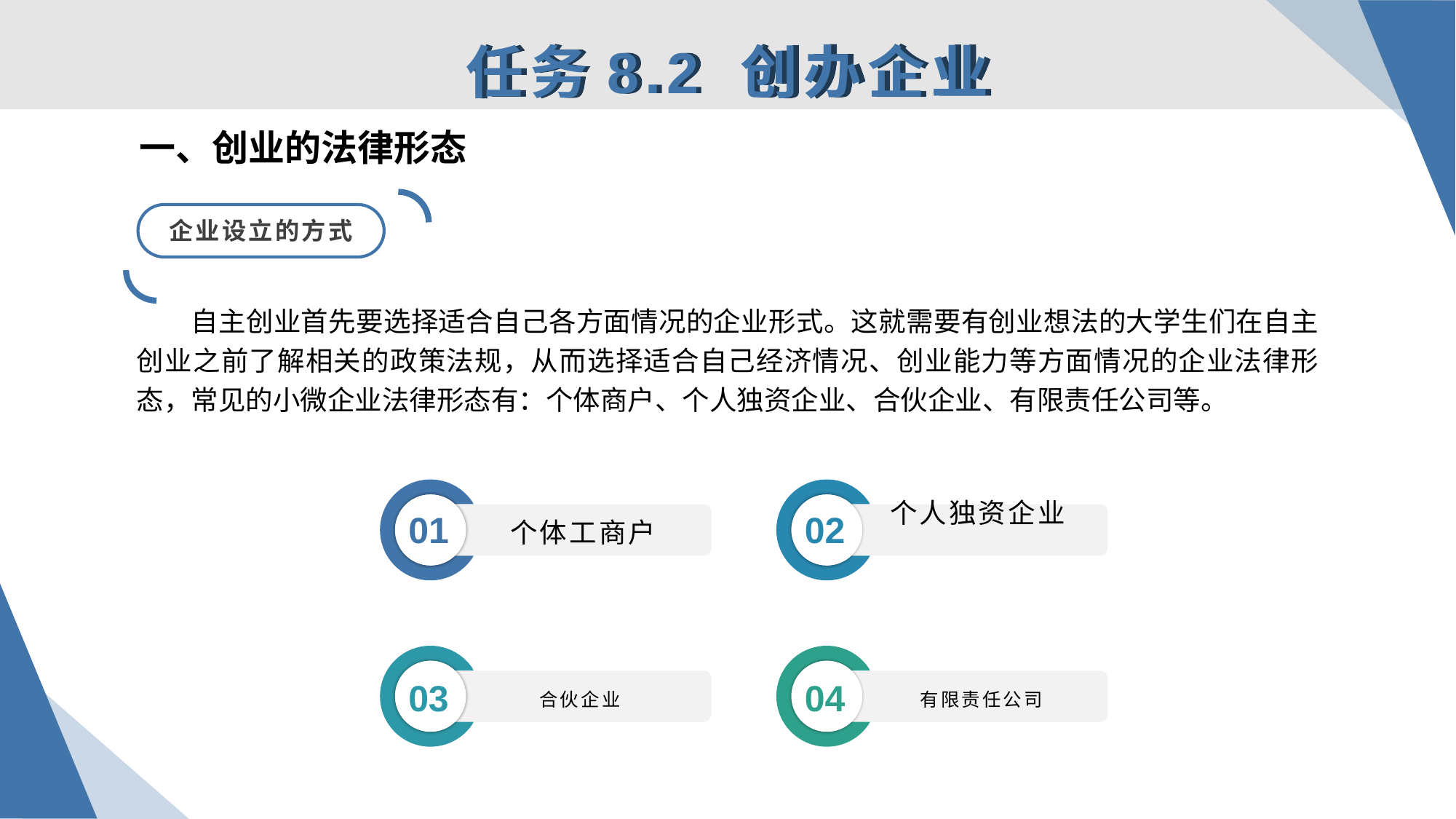

任务8.2 创办企业
一、创业的法律形态

企业设立的方式

自主创业首先要选择适合自己各方面情况的企业形式。这就需要有创业想法的大学生们在自主创业之前了解相关的政策法规，从而选择适合自己经济情况、创业能力等方面情况的企业法律形态，常见的小微企业法律形态有：个体商户、个人独资企业、合伙企业、有限责任公司等。

01

02

个体工商户
个人独资企业

03

04

合伙企业
有限责任公司